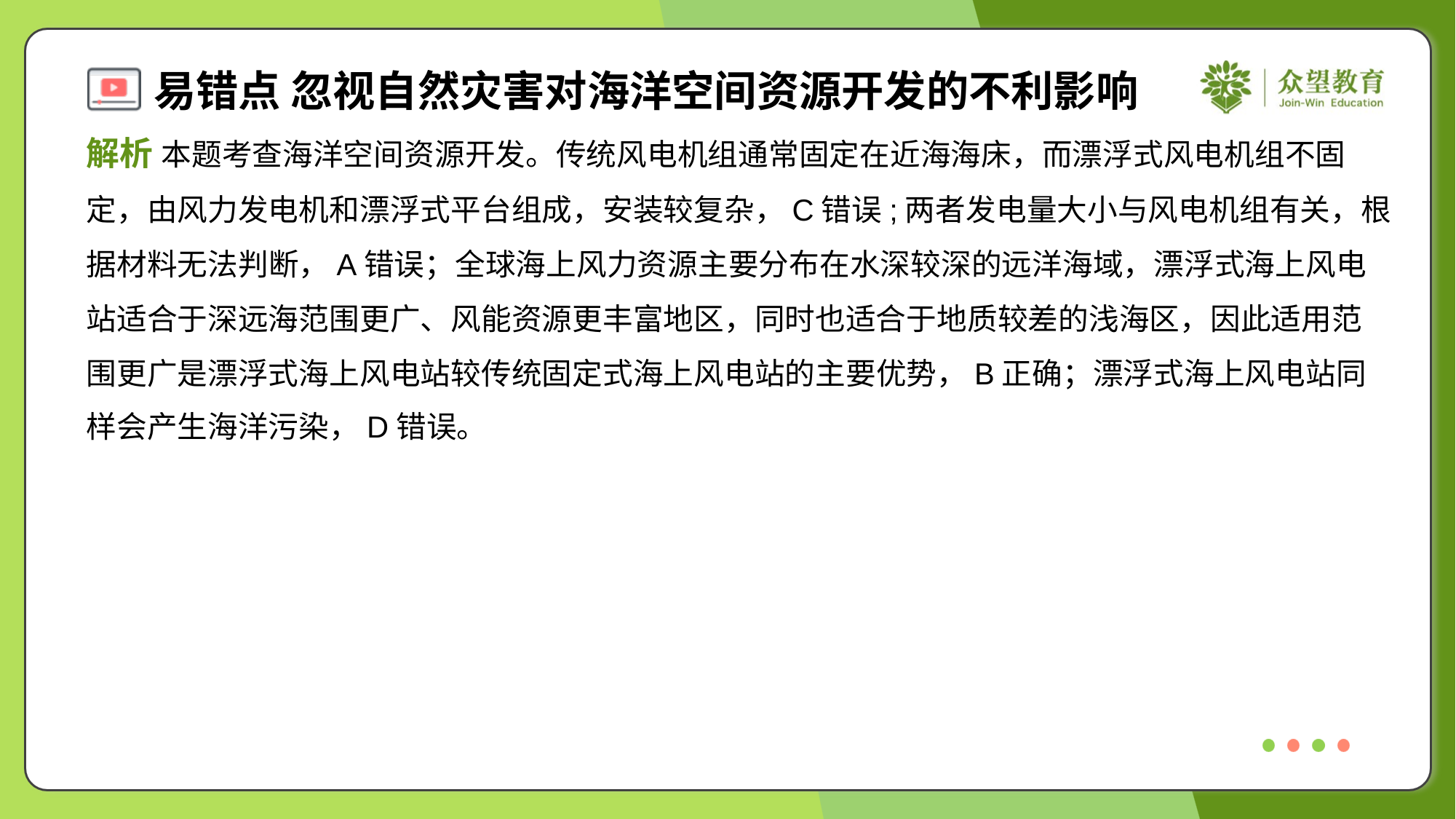

解析 本题考查海洋空间资源开发。传统风电机组通常固定在近海海床，而漂浮式风电机组不固
定，由风力发电机和漂浮式平台组成，安装较复杂，C错误;两者发电量大小与风电机组有关，根
据材料无法判断，A错误；全球海上风力资源主要分布在水深较深的远洋海域，漂浮式海上风电
站适合于深远海范围更广、风能资源更丰富地区，同时也适合于地质较差的浅海区，因此适用范
围更广是漂浮式海上风电站较传统固定式海上风电站的主要优势，B正确；漂浮式海上风电站同
样会产生海洋污染，D错误。